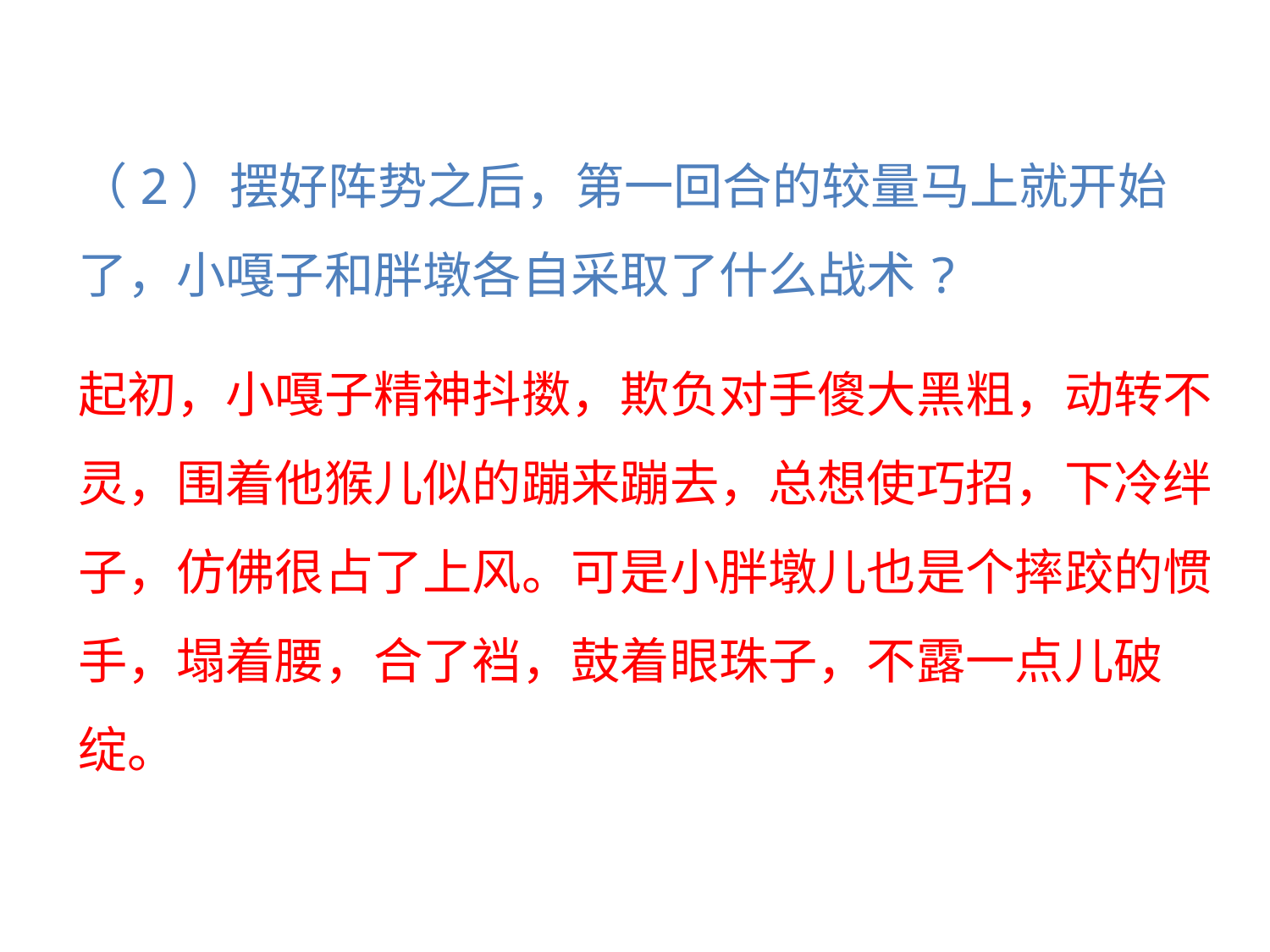

（2）摆好阵势之后，第一回合的较量马上就开始了，小嘎子和胖墩各自采取了什么战术?
起初，小嘎子精神抖擞，欺负对手傻大黑粗，动转不灵，围着他猴儿似的蹦来蹦去，总想使巧招，下冷绊子，仿佛很占了上风。可是小胖墩儿也是个摔跤的惯手，塌着腰，合了裆，鼓着眼珠子，不露一点儿破绽。